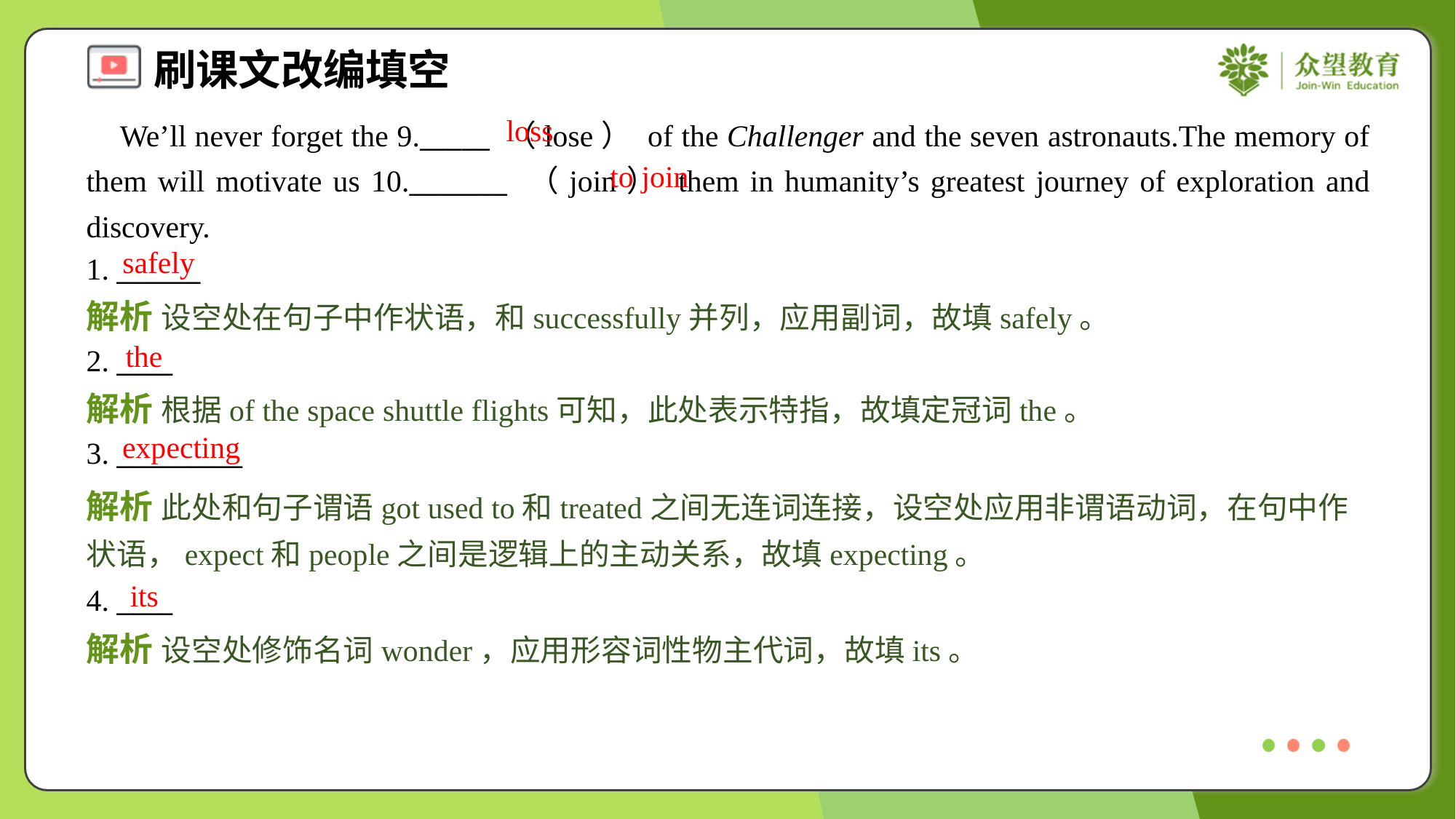

loss
    We’ll never forget the 9._____ （lose） of the Challenger and the seven astronauts.The memory of them will motivate us 10._______ （join） them in humanity’s greatest journey of exploration and discovery.#1.2
to join
safely
1. ______
解析 设空处在句子中作状语，和successfully并列，应用副词，故填safely。
the
2. ____
解析 根据of the space shuttle flights可知，此处表示特指，故填定冠词the。
expecting
3. _________
解析 此处和句子谓语got used to和treated之间无连词连接，设空处应用非谓语动词，在句中作状语，expect和people之间是逻辑上的主动关系，故填expecting。
its
4. ____
解析 设空处修饰名词wonder，应用形容词性物主代词，故填its。